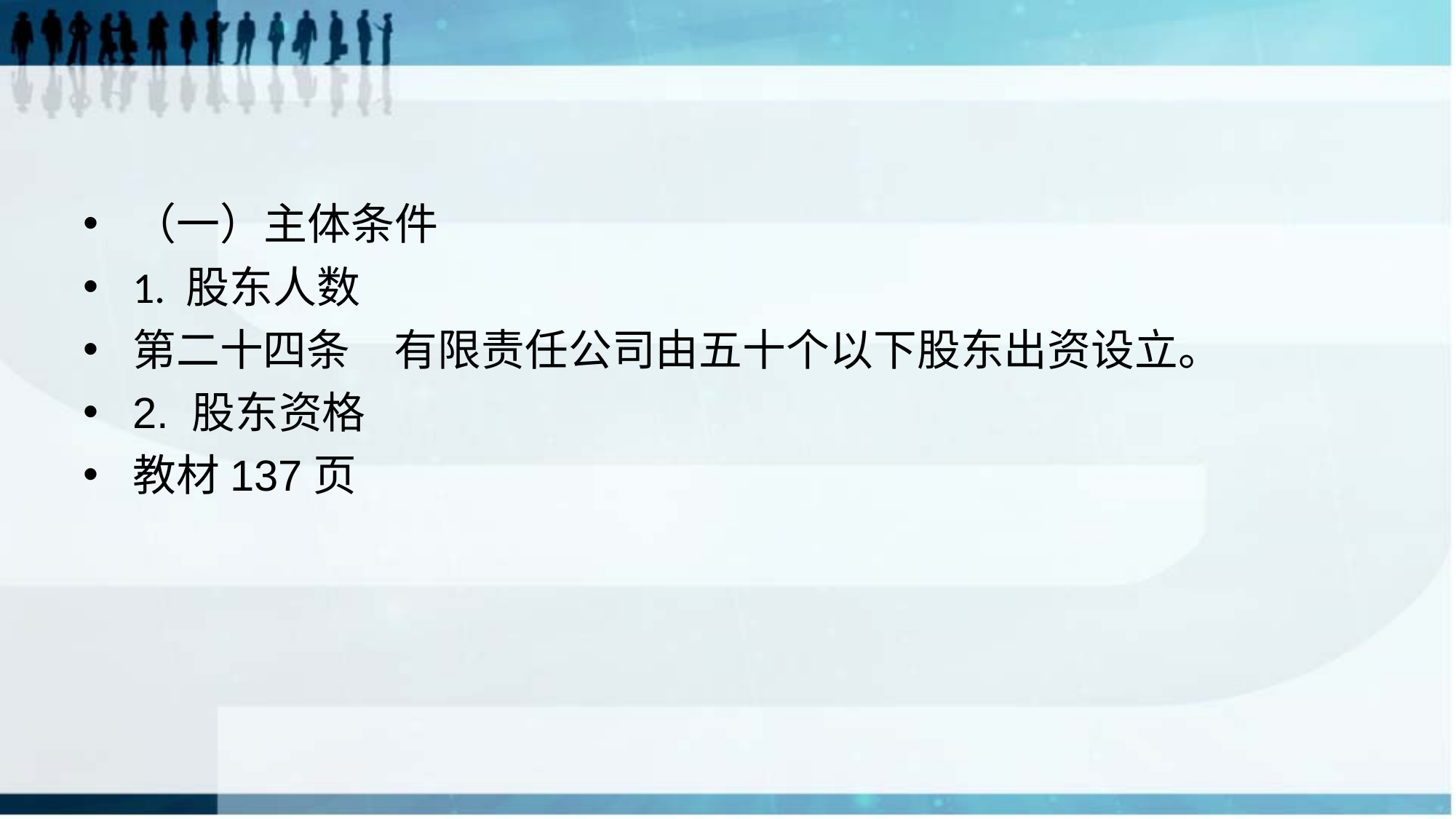

#
（一）主体条件
1. 股东人数
第二十四条　有限责任公司由五十个以下股东出资设立。
2. 股东资格
教材137页